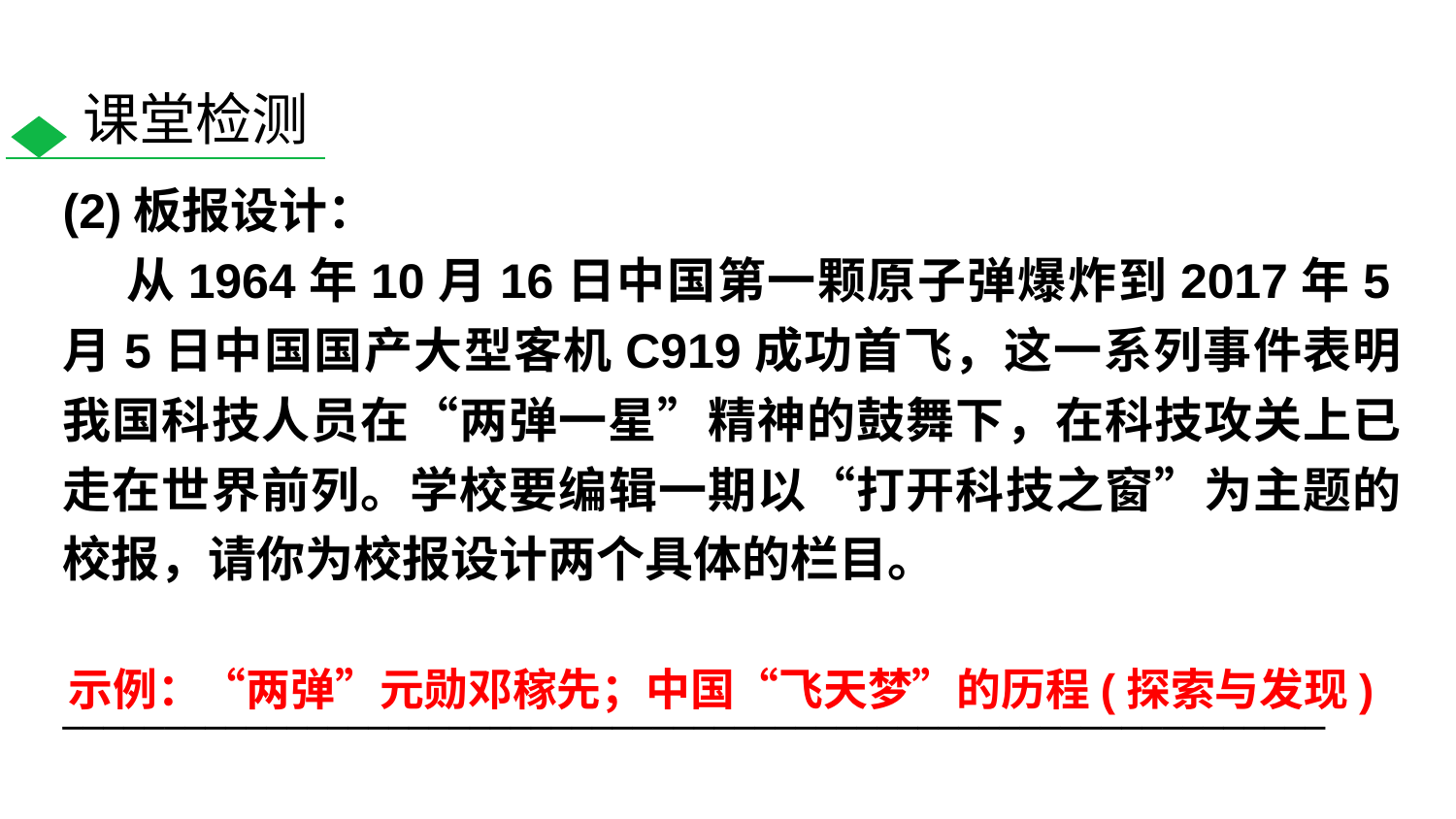

课堂检测

(2)板报设计：
    从1964年10月16日中国第一颗原子弹爆炸到2017年5月5日中国国产大型客机C919成功首飞，这一系列事件表明我国科技人员在“两弹一星”精神的鼓舞下，在科技攻关上已走在世界前列。学校要编辑一期以“打开科技之窗”为主题的校报，请你为校报设计两个具体的栏目。

______________________________________________________________
示例：“两弹”元勋邓稼先；中国“飞天梦”的历程(探索与发现)